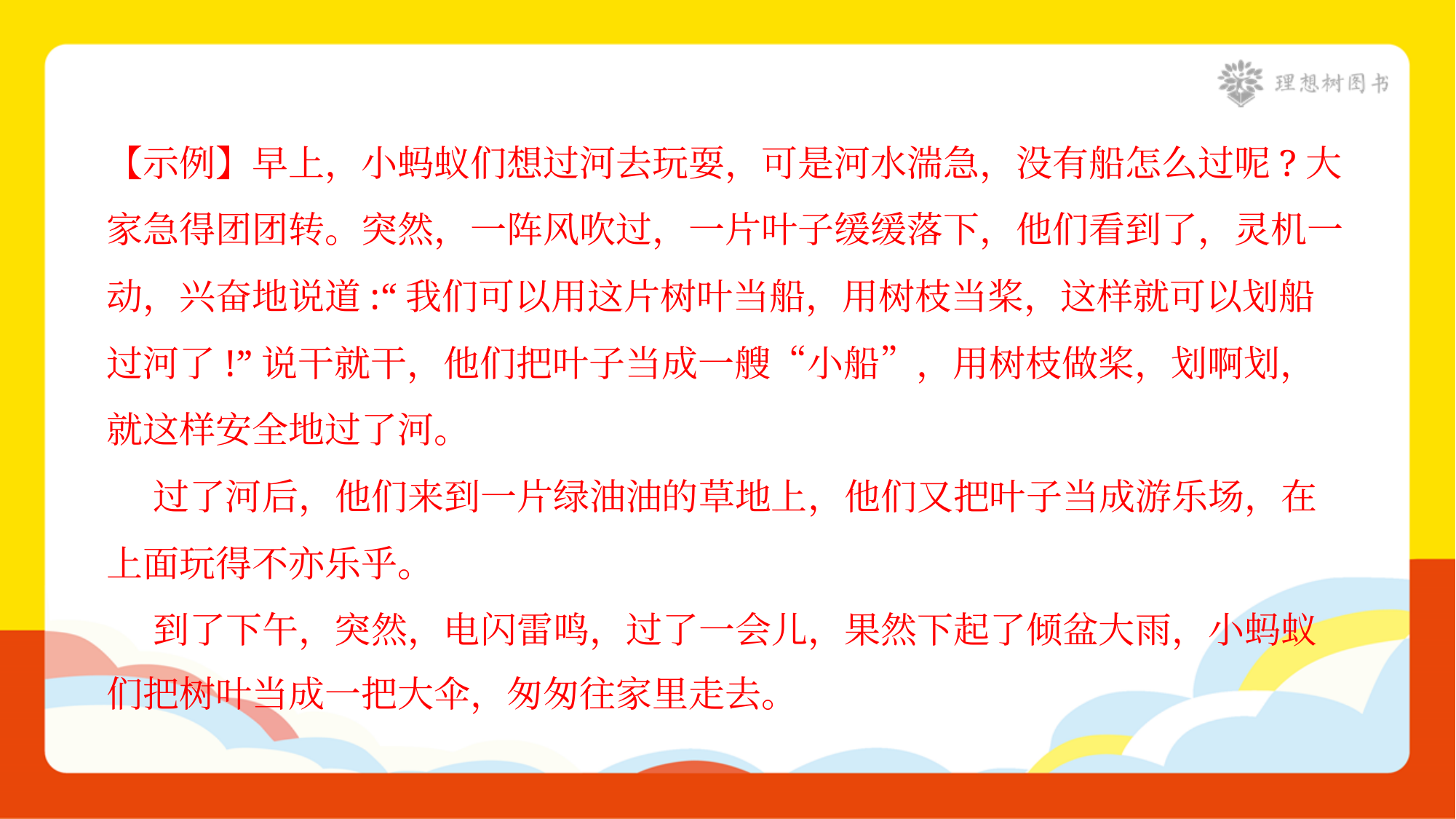

【示例】早上，小蚂蚁们想过河去玩耍，可是河水湍急，没有船怎么过呢?大
家急得团团转。突然，一阵风吹过，一片叶子缓缓落下，他们看到了，灵机一
动，兴奋地说道:“我们可以用这片树叶当船，用树枝当桨，这样就可以划船
过河了!”说干就干，他们把叶子当成一艘“小船”，用树枝做桨，划啊划，
就这样安全地过了河。
    过了河后，他们来到一片绿油油的草地上，他们又把叶子当成游乐场，在
上面玩得不亦乐乎。
    到了下午，突然，电闪雷鸣，过了一会儿，果然下起了倾盆大雨，小蚂蚁
们把树叶当成一把大伞，匆匆往家里走去。